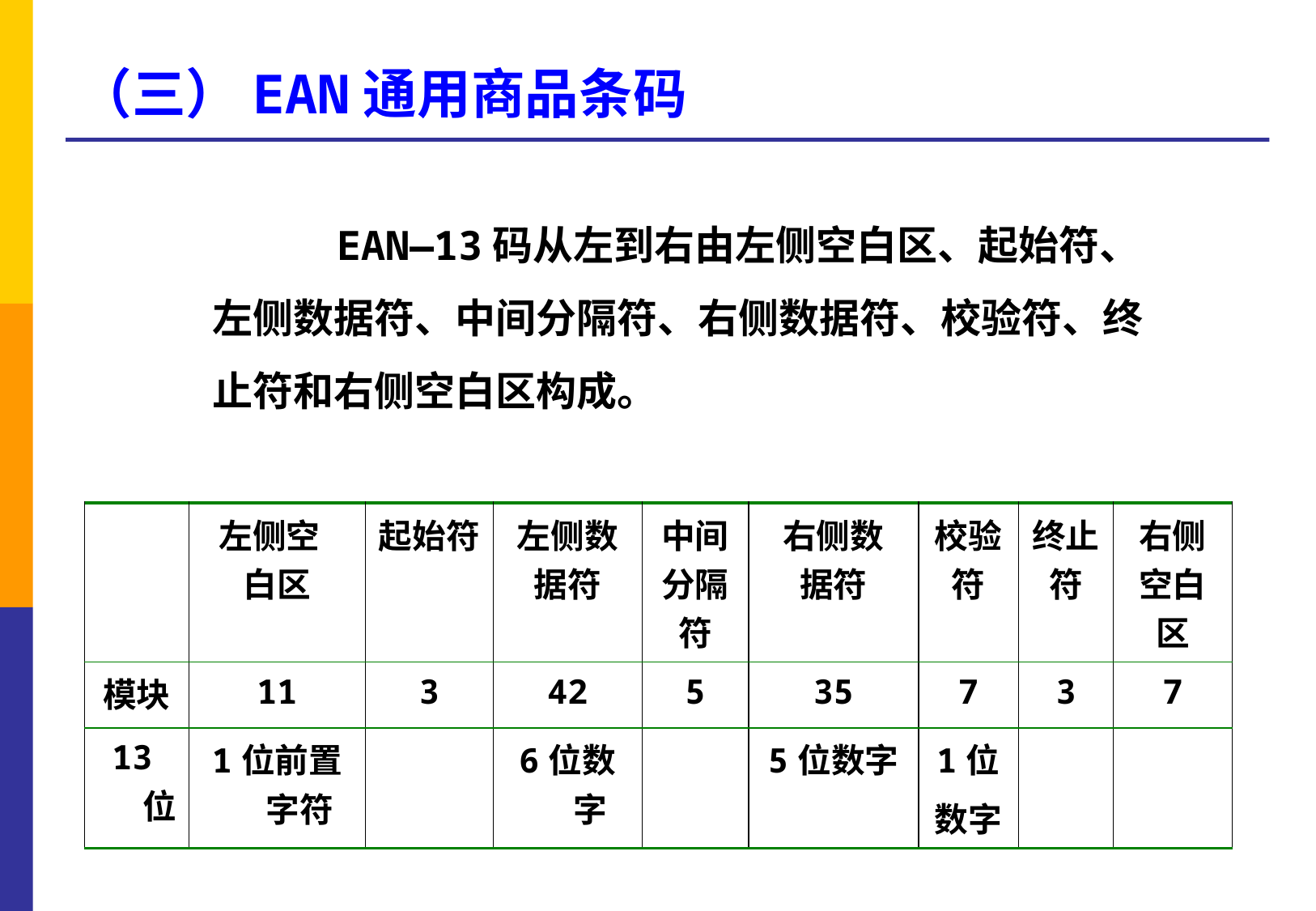

# （三）EAN通用商品条码
       EAN—13码从左到右由左侧空白区、起始符、左侧数据符、中间分隔符、右侧数据符、校验符、终止符和右侧空白区构成。
|  | 左侧空 白区 | 起始符 | 左侧数 据符 | 中间 分隔 符 | 右侧数 据符 | 校验 符 | 终止 符 | 右侧 空白 区 |
| --- | --- | --- | --- | --- | --- | --- | --- | --- |
| 模块 | 11 | 3 | 42 | 5 | 35 | 7 | 3 | 7 |
| 13位 | 1位前置字符 |  | 6位数字 |  | 5位数字 | 1位 数字 |  |  |